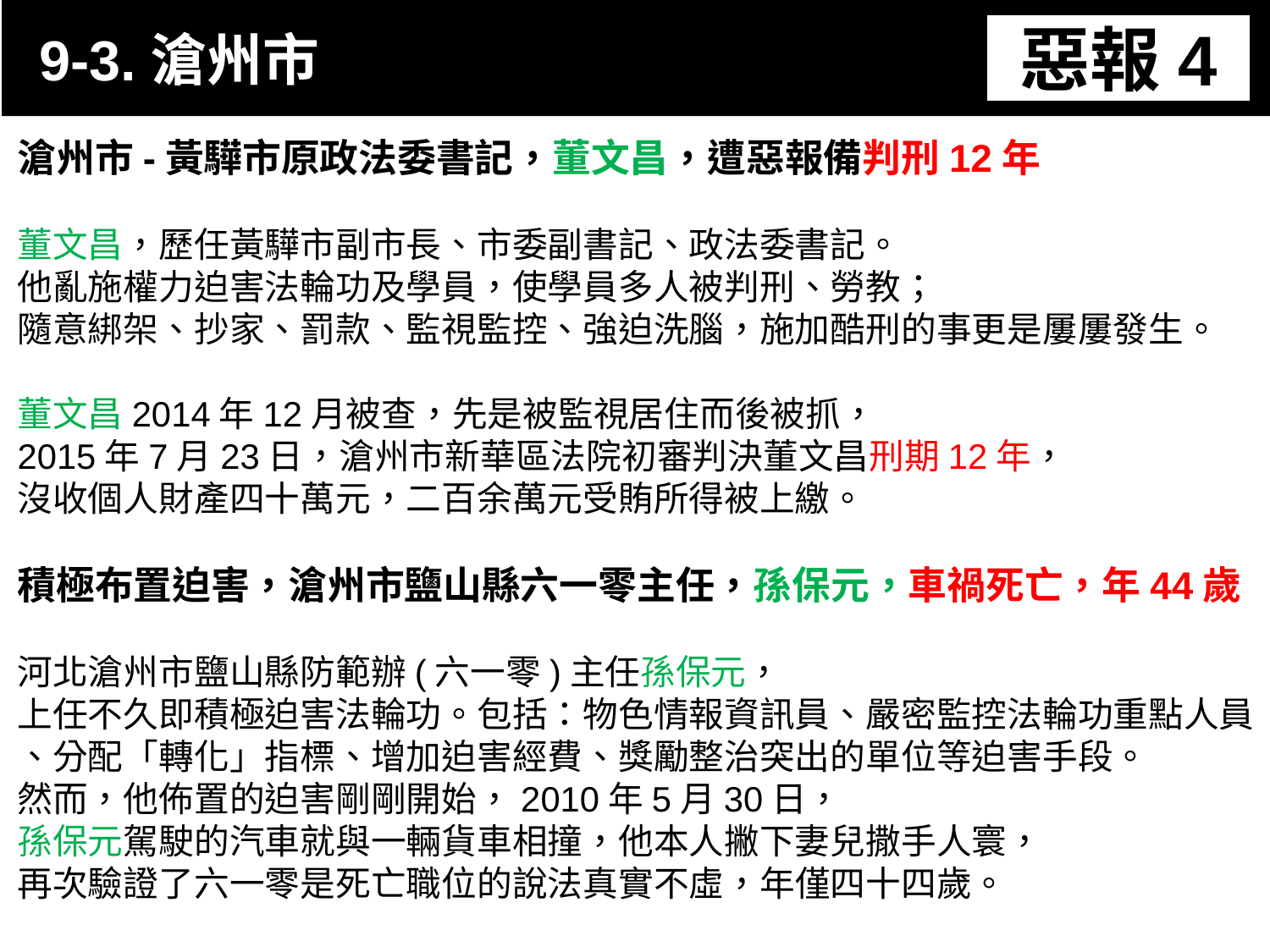

9-3.滄州市
惡報4

11-3. XX市官員惡報實例
滄州市-黃驊市原政法委書記，董文昌，遭惡報備判刑12年

董文昌，歷任黃驊市副市長、市委副書記、政法委書記。
他亂施權力迫害法輪功及學員，使學員多人被判刑、勞教；
隨意綁架、抄家、罰款、監視監控、強迫洗腦，施加酷刑的事更是屢屢發生。

董文昌2014年12月被查，先是被監視居住而後被抓，
2015年7月23日，滄州市新華區法院初審判決董文昌刑期12年，
沒收個人財產四十萬元，二百余萬元受賄所得被上繳。

積極布置迫害，滄州市鹽山縣六一零主任，孫保元，車禍死亡，年44歲

河北滄州市鹽山縣防範辦(六一零)主任孫保元，
上任不久即積極迫害法輪功。包括：物色情報資訊員、嚴密監控法輪功重點人員
、分配「轉化」指標、增加迫害經費、獎勵整治突出的單位等迫害手段。
然而，他佈置的迫害剛剛開始，2010年5月30日，
孫保元駕駛的汽車就與一輛貨車相撞，他本人撇下妻兒撒手人寰，
再次驗證了六一零是死亡職位的說法真實不虛，年僅四十四歲。